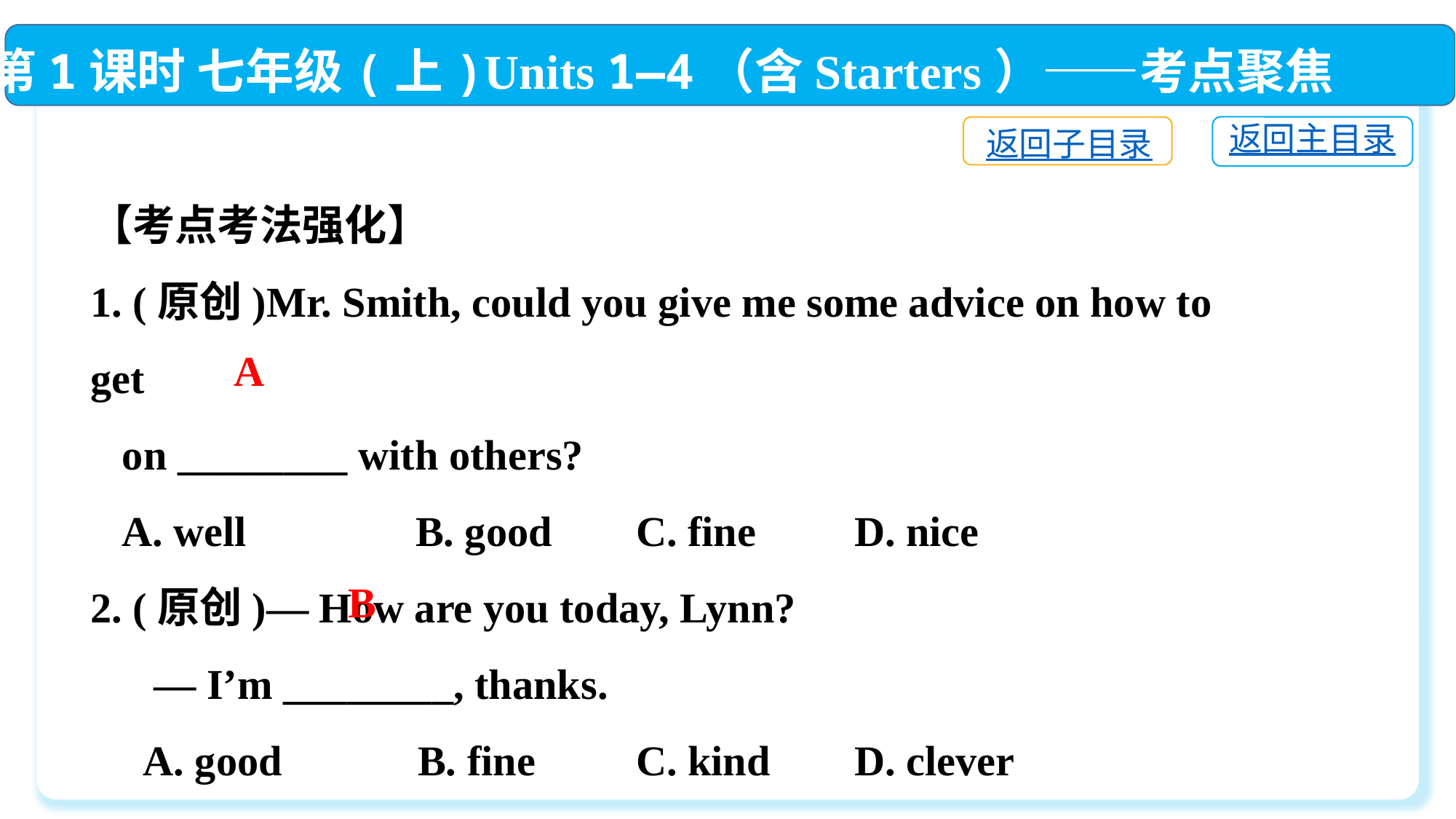

第1课时 七年级(上)Units 1—4（含Starters）——考点聚焦

返回主目录

返回子目录
【考点考法强化】
1. (原创)Mr. Smith, could you give me some advice on how to get
   on ________ with others?
   A. well　	          B. good　	C. fine　	D. nice
2. (原创)— How are you today, Lynn?
      — I’m ________, thanks.
     A. good　	B. fine　	C. kind　	D. clever

A
B